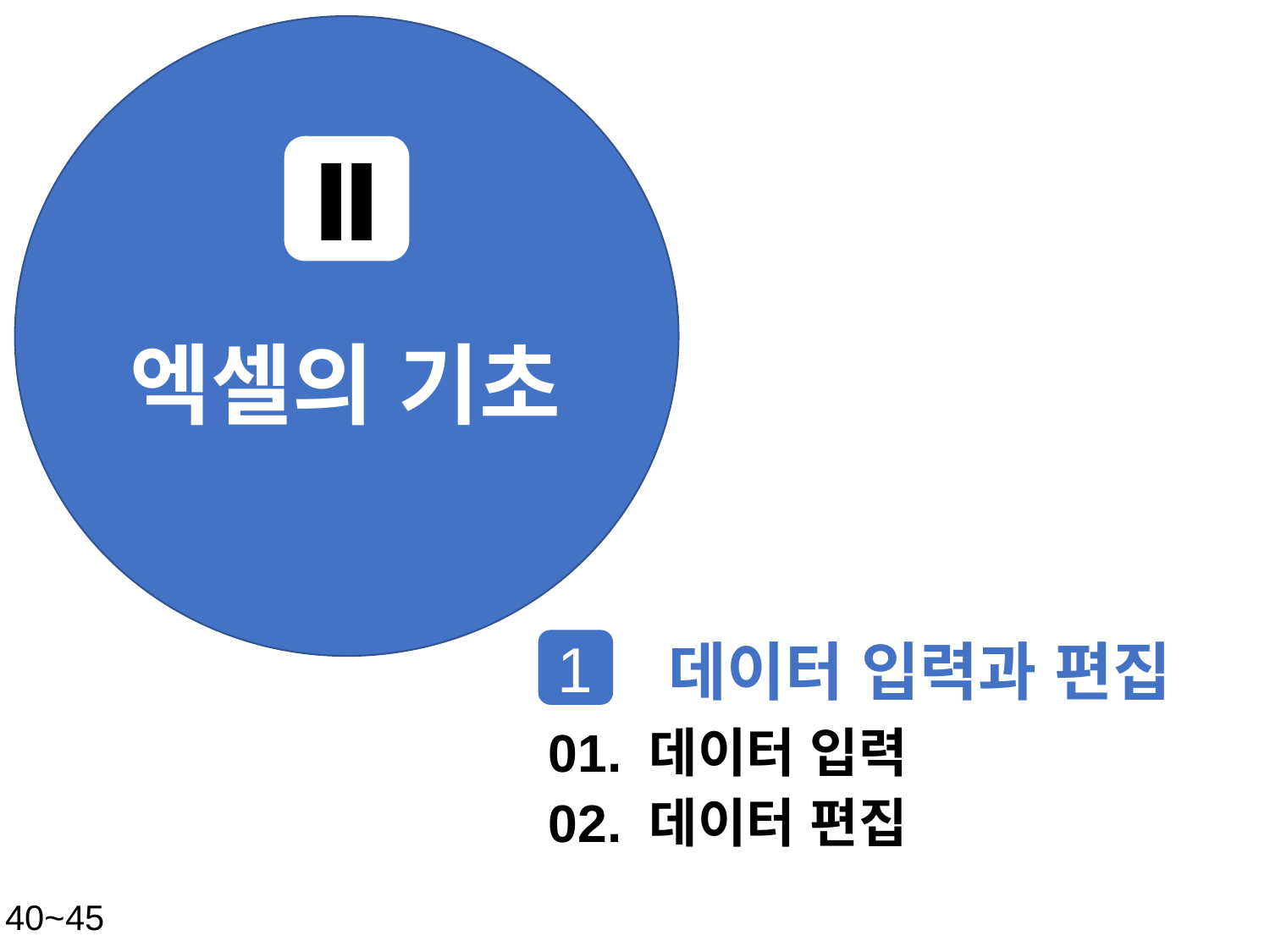

Ⅱ
엑셀의 기초
데이터 입력과 편집
1
01. 데이터 입력
02. 데이터 편집
P. 40~45